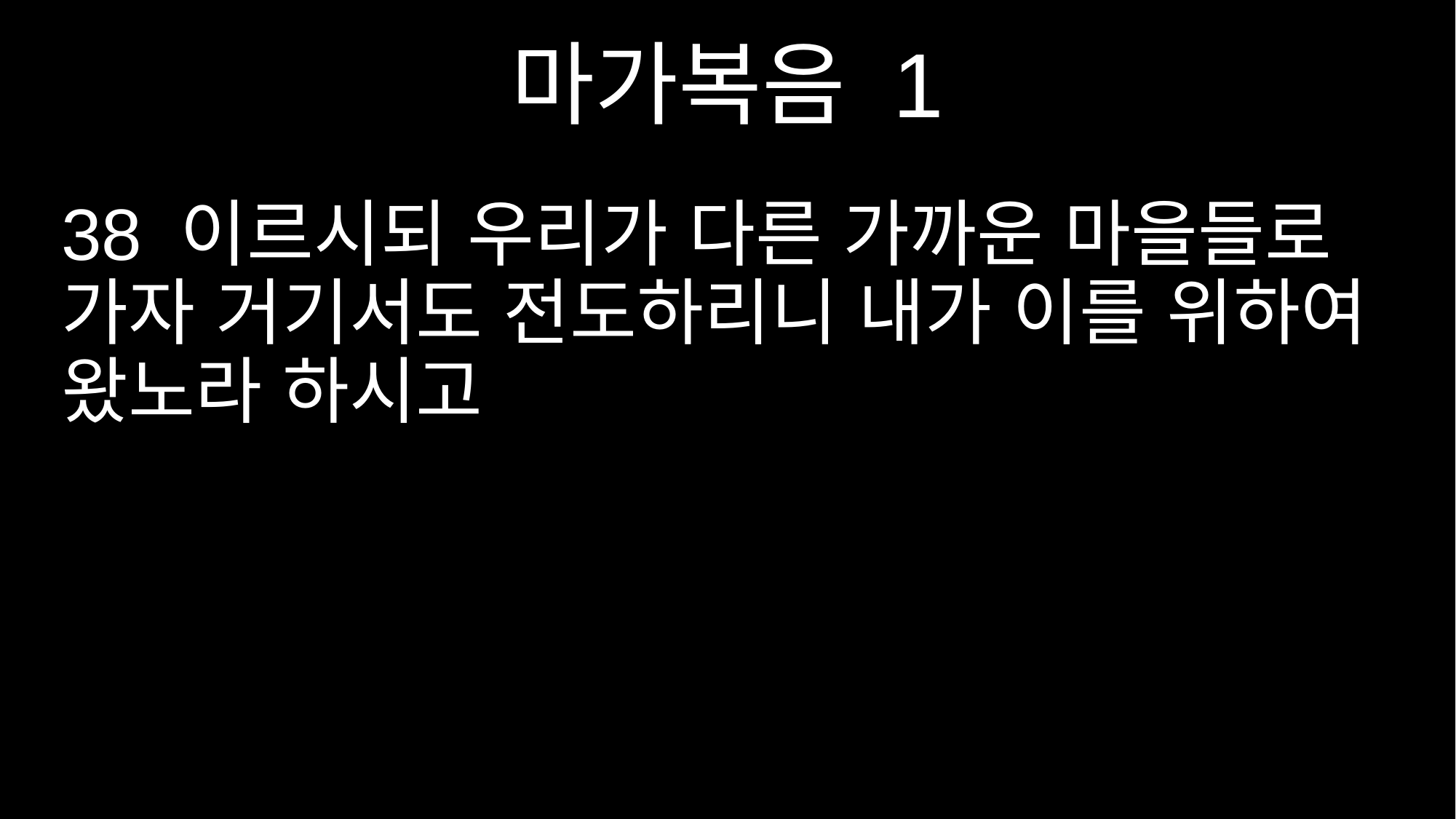

마가복음 1
38 이르시되 우리가 다른 가까운 마을들로 가자 거기서도 전도하리니 내가 이를 위하여 왔노라 하시고